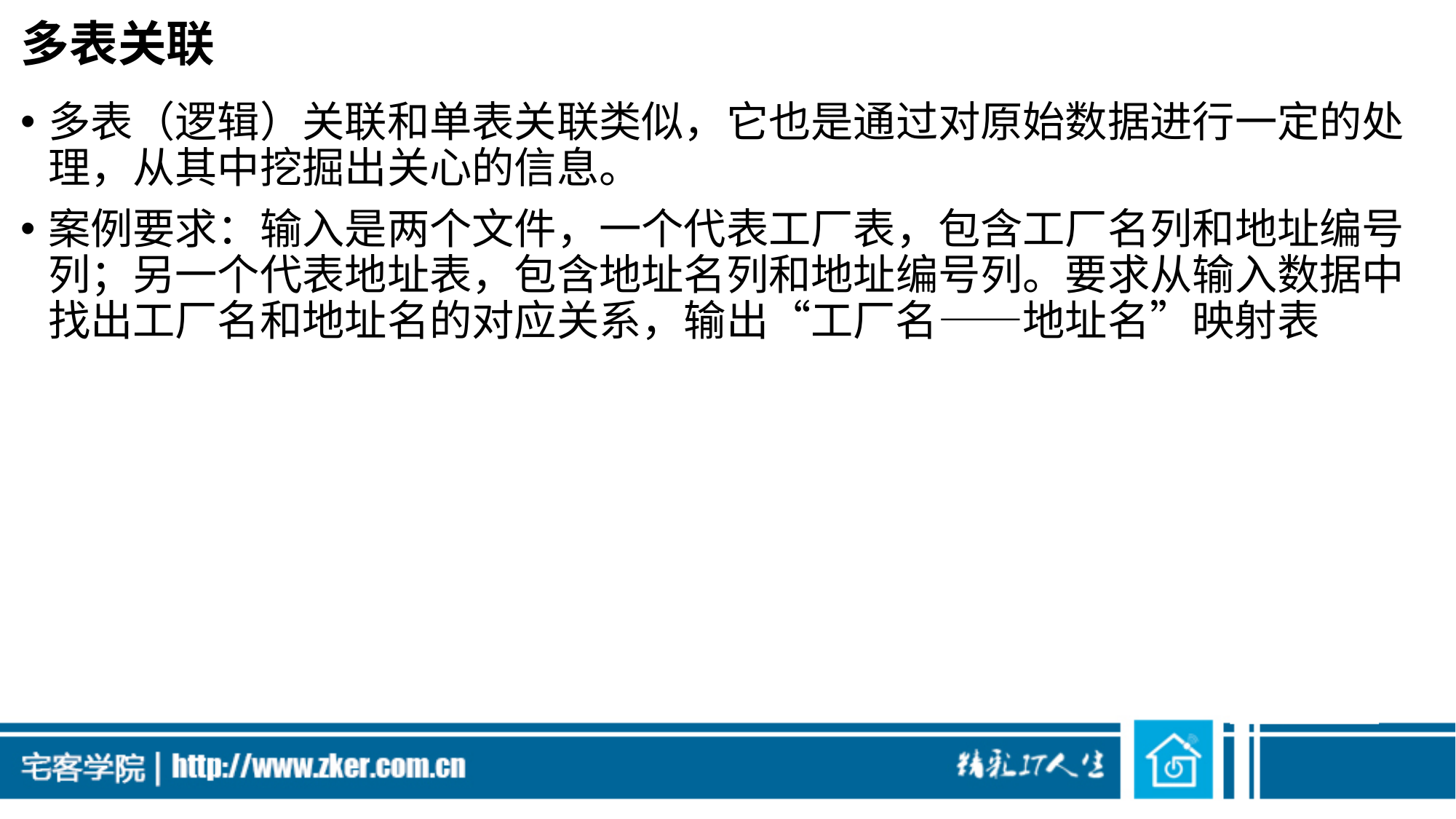

# 多表关联
多表（逻辑）关联和单表关联类似，它也是通过对原始数据进行一定的处理，从其中挖掘出关心的信息。
案例要求：输入是两个文件，一个代表工厂表，包含工厂名列和地址编号列；另一个代表地址表，包含地址名列和地址编号列。要求从输入数据中找出工厂名和地址名的对应关系，输出“工厂名——地址名”映射表